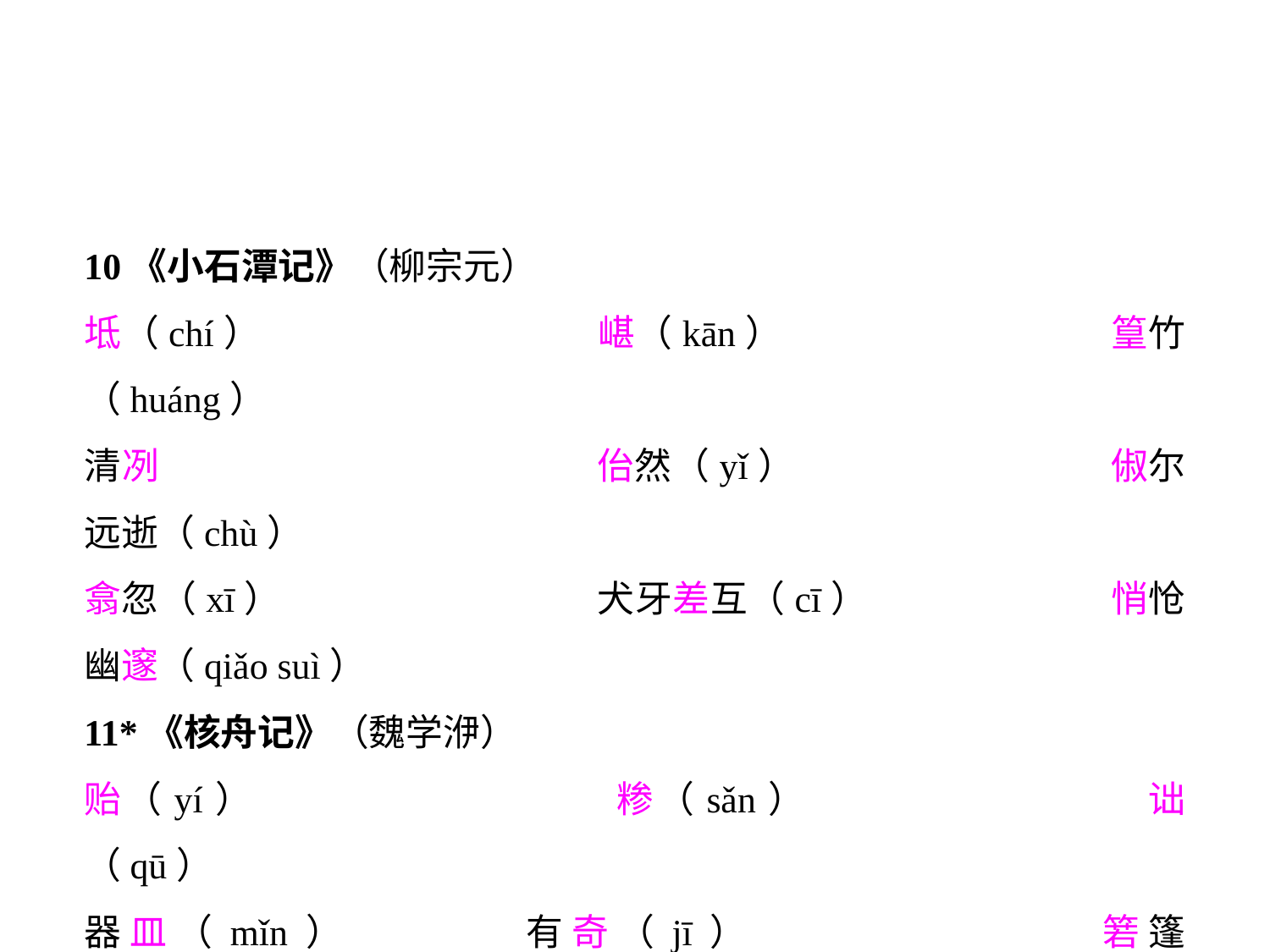

10《小石潭记》（柳宗元）
坻（chí）			嵁（kān）			篁竹（huáng）
清冽				佁然（yǐ）			俶尔远逝（chù）
翕忽（xī）			犬牙差互（cī）		悄怆幽邃（qiǎo suì）
11*《核舟记》（魏学洢）
贻（yí）			糁（sǎn）			诎（qū）
器皿（mǐn）		有奇（jī）			箬篷（ruò）
壬戌（rén xū）		篆章（zhuàn）		轩敞